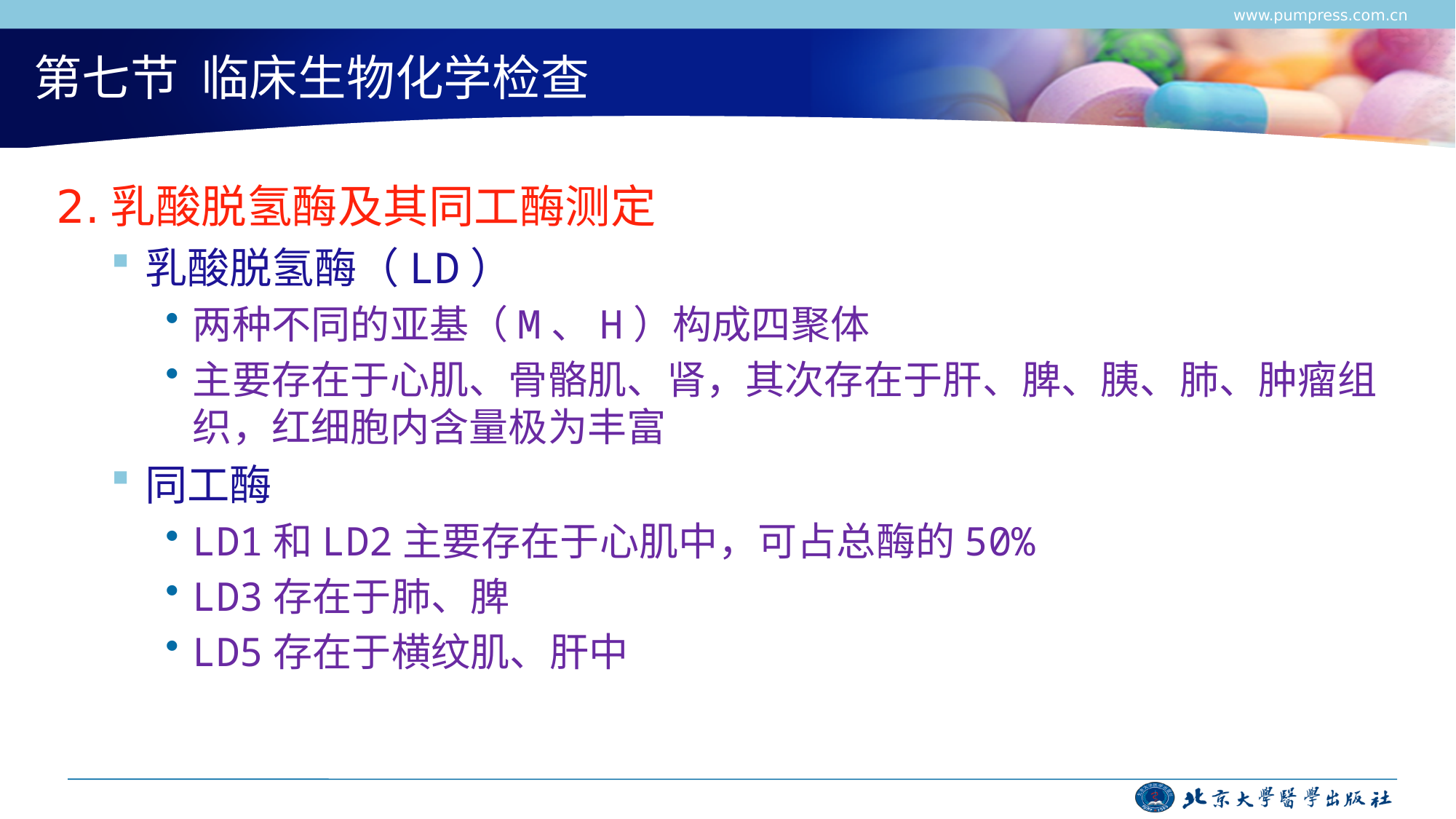

www.pumpress.com.cn
# 第七节  临床生物化学检查
2.乳酸脱氢酶及其同工酶测定
乳酸脱氢酶（LD）
两种不同的亚基（M、H）构成四聚体
主要存在于心肌、骨骼肌、肾，其次存在于肝、脾、胰、肺、肿瘤组织，红细胞内含量极为丰富
同工酶
LD1和LD2主要存在于心肌中，可占总酶的50%
LD3存在于肺、脾
LD5存在于横纹肌、肝中